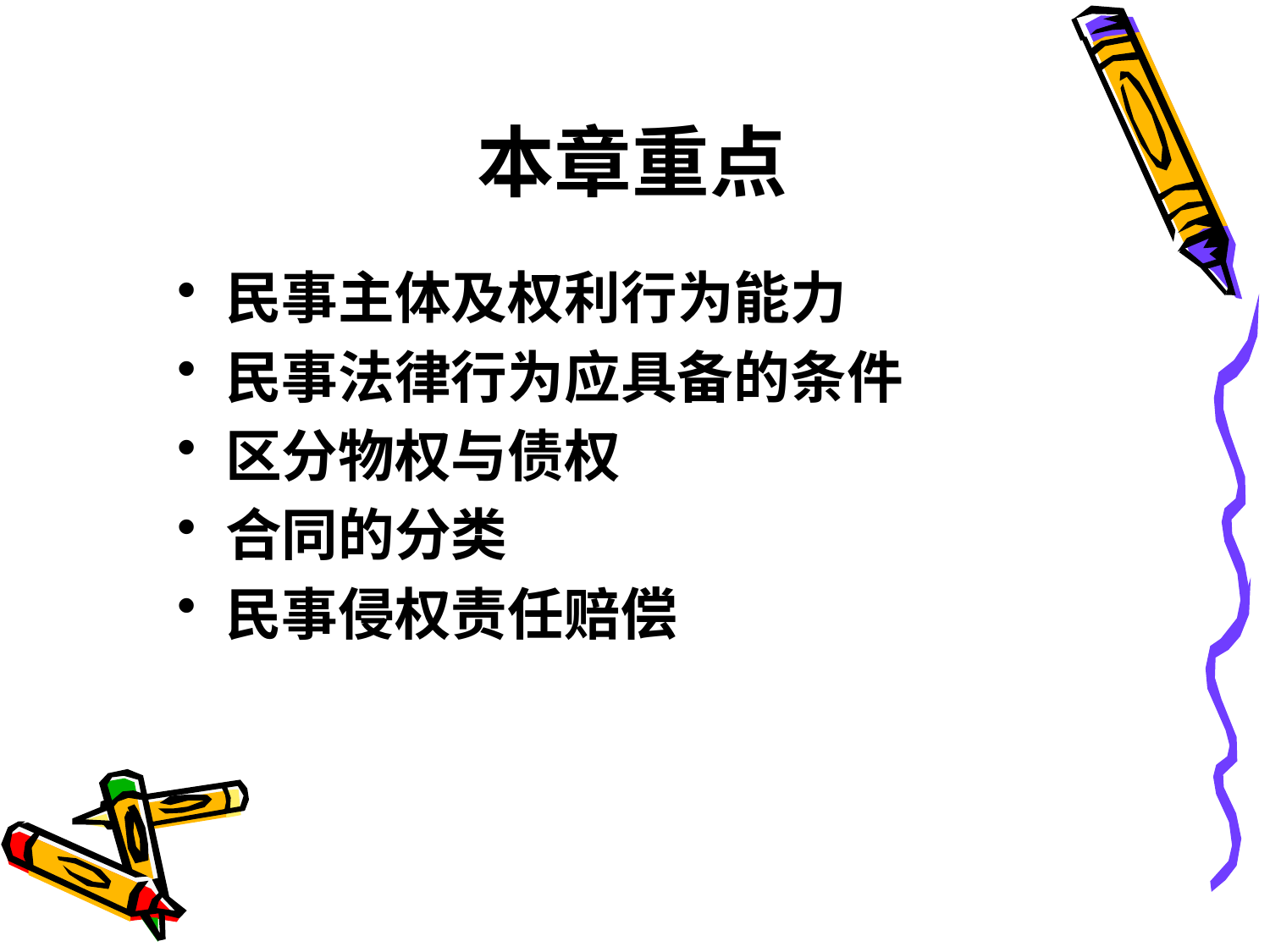

# 本章重点
民事主体及权利行为能力
民事法律行为应具备的条件
区分物权与债权
合同的分类
民事侵权责任赔偿